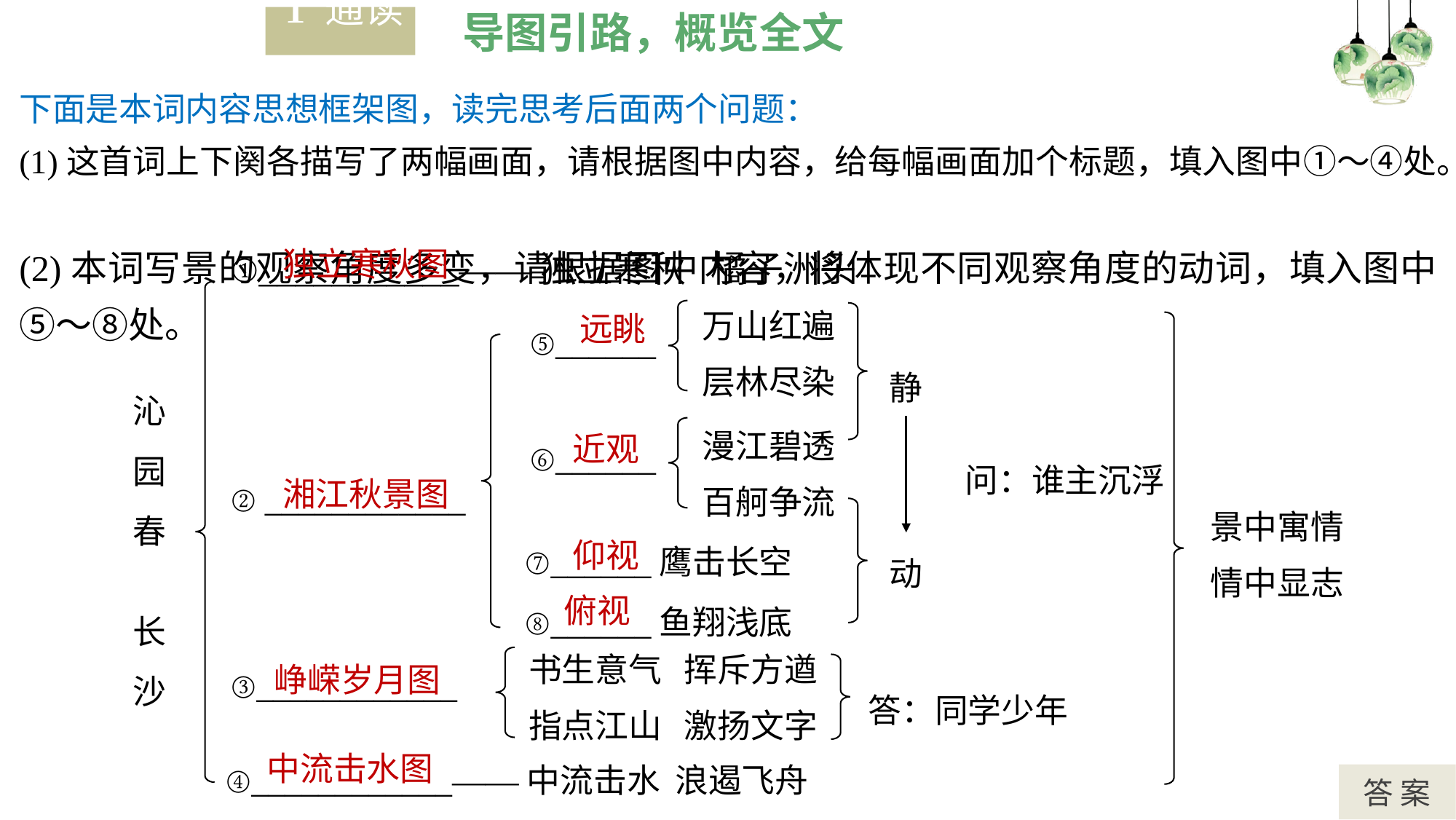

导图引路，概览全文
Ⅰ通读
下面是本词内容思想框架图，读完思考后面两个问题：
(1)这首词上下阕各描写了两幅画面，请根据图中内容，给每幅画面加个标题，填入图中①～④处。
(2)本词写景的观察角度多变，请根据图中内容，将体现不同观察角度的动词，填入图中⑤～⑧处。
独立寒秋图
①___________——独立寒秋   橘子洲头

万山红遍
层林尽染
⑤______

静
沁
园
春

长
沙
漫江碧透
百舸争流
⑥______

问：谁主沉浮
② ____________
景中寓情
情中显志

⑦______鹰击长空
⑧______鱼翔浅底
动
书生意气   挥斥方遒
指点江山   激扬文字

③____________
答：同学少年
④____________——中流击水  浪遏飞舟
远眺
近观
湘江秋景图
仰视
俯视
峥嵘岁月图
中流击水图
答 案